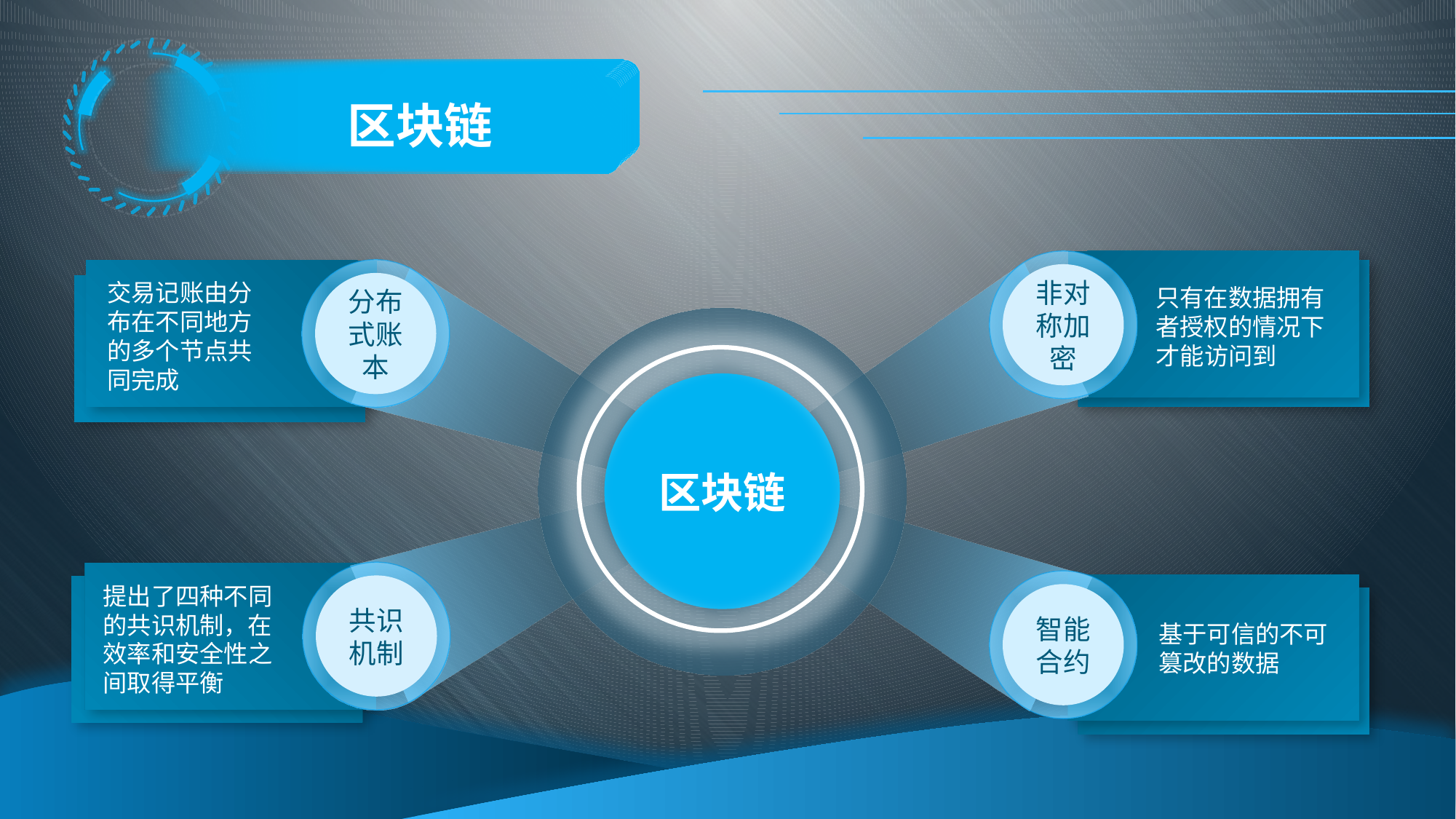

区块链

非对称加密

分布式账本

交易记账由分布在不同地方的多个节点共同完成

只有在数据拥有者授权的情况下才能访问到

区块链

共识
机制

智能
合约

提出了四种不同的共识机制，在效率和安全性之间取得平衡

基于可信的不可篡改的数据